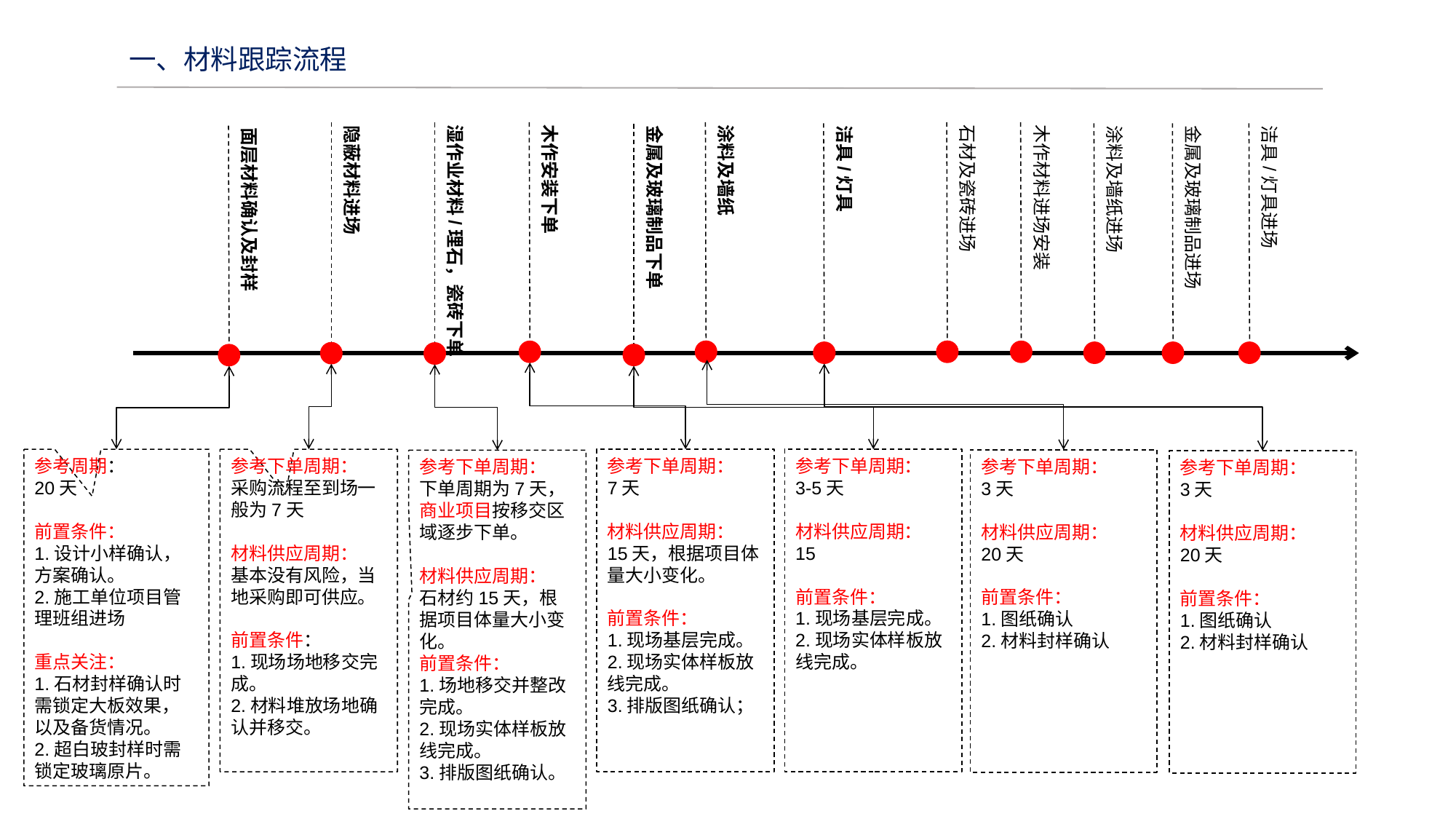

一、材料跟踪流程
木作安装下单

涂料及墙纸

石材及瓷砖进场

木作材料进场安装

湿作业材料/理石，瓷砖下单

隐蔽材料进场

金属及玻璃制品下单

洁具/灯具

涂料及墙纸进场

金属及玻璃制品进场

洁具/灯具进场

面层材料确认及封样

参考下单周期：
3天

材料供应周期：
20天

前置条件：
1.图纸确认
2.材料封样确认
参考下单周期：
7天

材料供应周期：
15天，根据项目体量大小变化。

前置条件：
1.现场基层完成。
2.现场实体样板放线完成。
3.排版图纸确认；
参考下单周期：
3天

材料供应周期：
20天

前置条件：
1.图纸确认
2.材料封样确认
参考下单周期：
采购流程至到场一般为7天

材料供应周期：
基本没有风险，当地采购即可供应。

前置条件：
1.现场场地移交完成。
2.材料堆放场地确认并移交。
参考下单周期：
下单周期为7天，商业项目按移交区域逐步下单。

材料供应周期：
石材约15天，根据项目体量大小变化。
前置条件：
1.场地移交并整改完成。
2.现场实体样板放线完成。
3.排版图纸确认。

参考下单周期：
3-5天

材料供应周期：
15

前置条件：
1.现场基层完成。
2.现场实体样板放线完成。

参考周期：
20天

前置条件：
1.设计小样确认，方案确认。
2.施工单位项目管理班组进场

重点关注：
1.石材封样确认时需锁定大板效果，以及备货情况。
2.超白玻封样时需锁定玻璃原片。